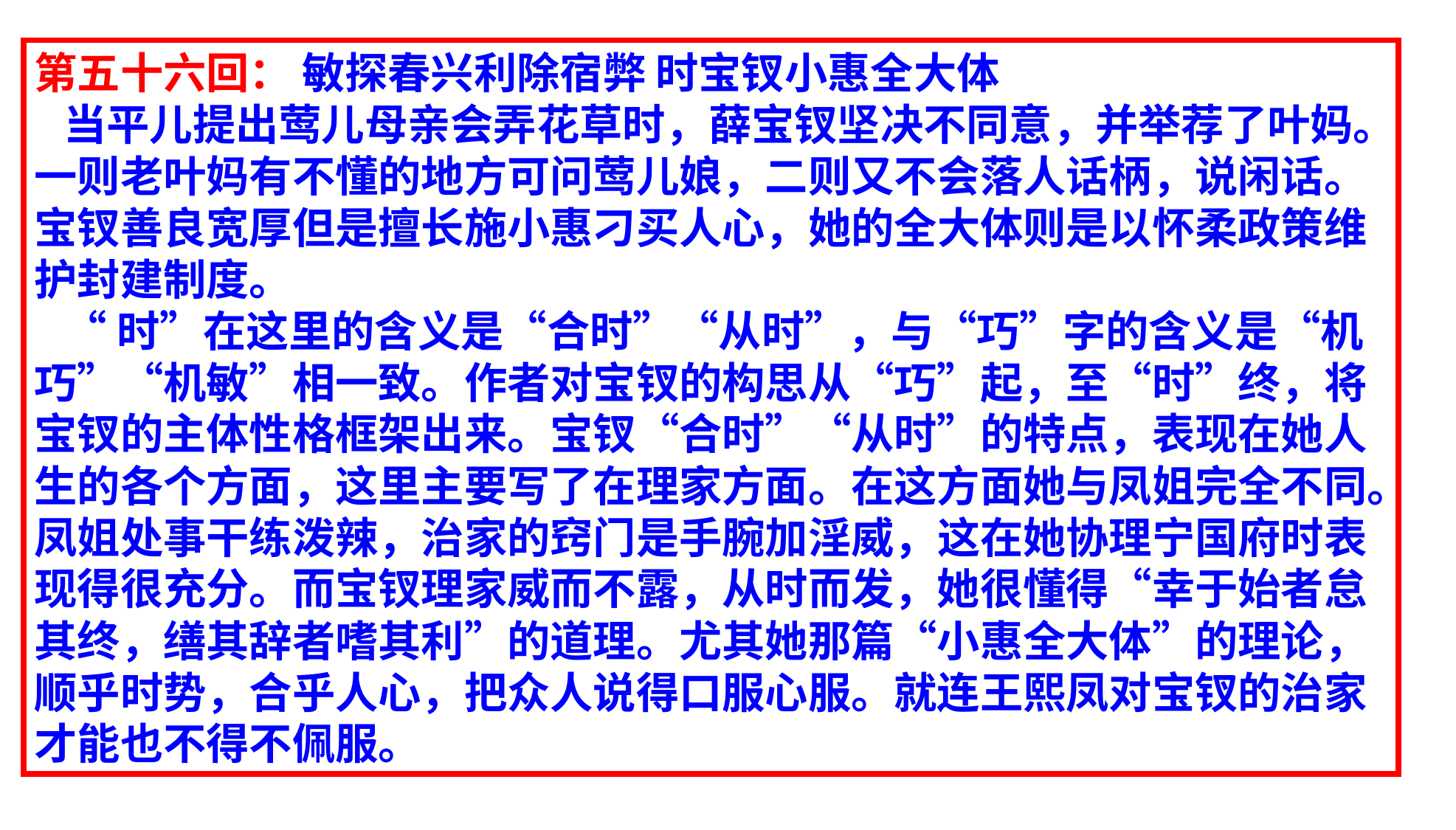

第五十六回： 敏探春兴利除宿弊 时宝钗小惠全大体
   当平儿提出莺儿母亲会弄花草时，薛宝钗坚决不同意，并举荐了叶妈。一则老叶妈有不懂的地方可问莺儿娘，二则又不会落人话柄，说闲话。宝钗善良宽厚但是擅长施小惠刁买人心，她的全大体则是以怀柔政策维护封建制度。
   “时”在这里的含义是“合时”“从时”，与“巧”字的含义是“机巧”“机敏”相一致。作者对宝钗的构思从“巧”起，至“时”终，将宝钗的主体性格框架出来。宝钗“合时”“从时”的特点，表现在她人生的各个方面，这里主要写了在理家方面。在这方面她与凤姐完全不同。凤姐处事干练泼辣，治家的窍门是手腕加淫威，这在她协理宁国府时表现得很充分。而宝钗理家威而不露，从时而发，她很懂得“幸于始者怠其终，缮其辞者嗜其利”的道理。尤其她那篇“小惠全大体”的理论，顺乎时势，合乎人心，把众人说得口服心服。就连王熙凤对宝钗的治家才能也不得不佩服。